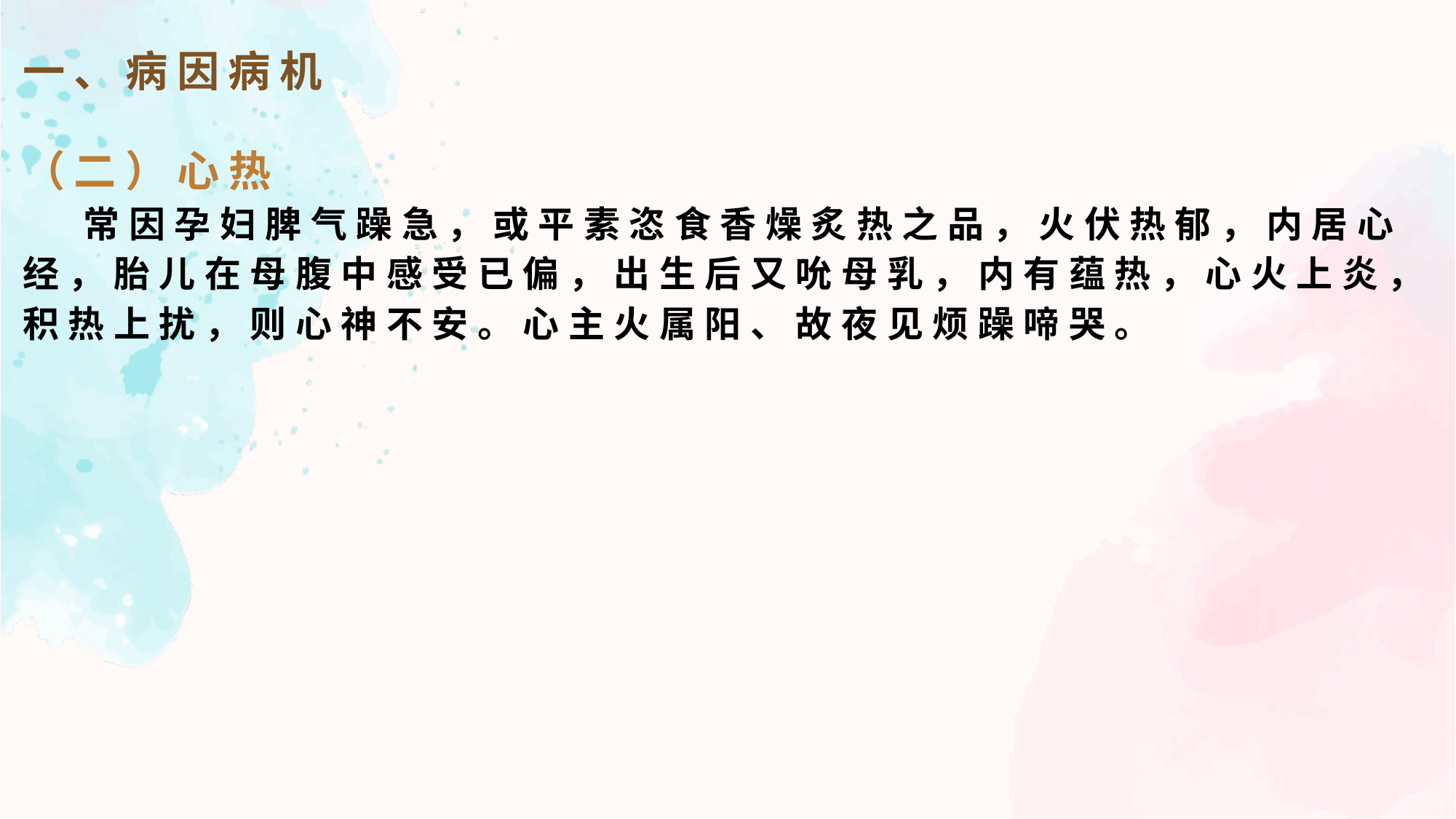

一、病因病机

（二）心热
   常因孕妇脾气躁急，或平素恣食香燥炙热之品，火伏热郁，内居心经，胎儿在母腹中感受已偏，出生后又吮母乳，内有蕴热，心火上炎，积热上扰，则心神不安。心主火属阳、故夜见烦躁啼哭。